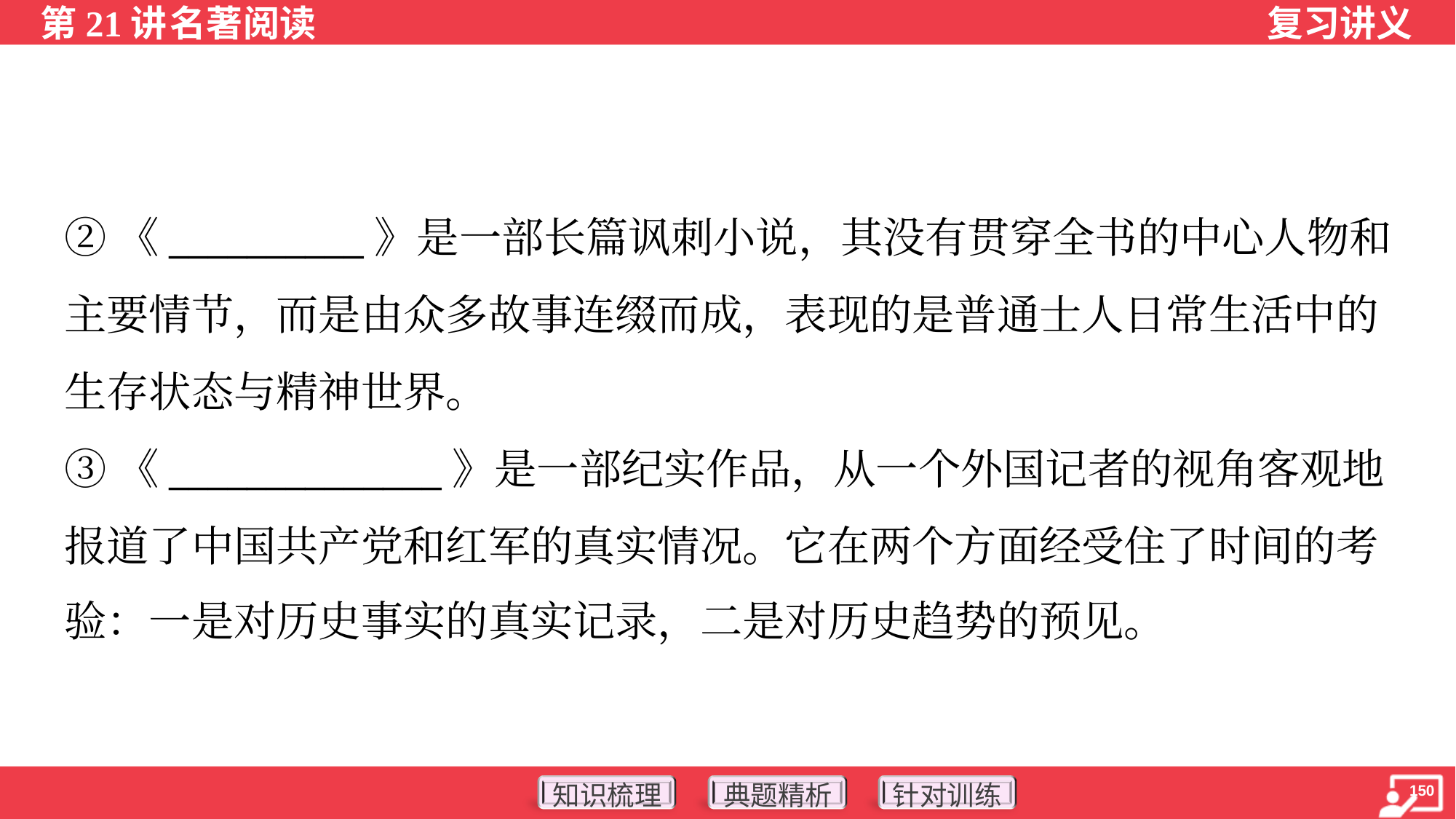

②《__________》是一部长篇讽刺小说，其没有贯穿全书的中心人物和
主要情节，而是由众多故事连缀而成，表现的是普通士人日常生活中的
生存状态与精神世界。
③《______________》是一部纪实作品，从一个外国记者的视角客观地
报道了中国共产党和红军的真实情况。它在两个方面经受住了时间的考
验：一是对历史事实的真实记录，二是对历史趋势的预见。